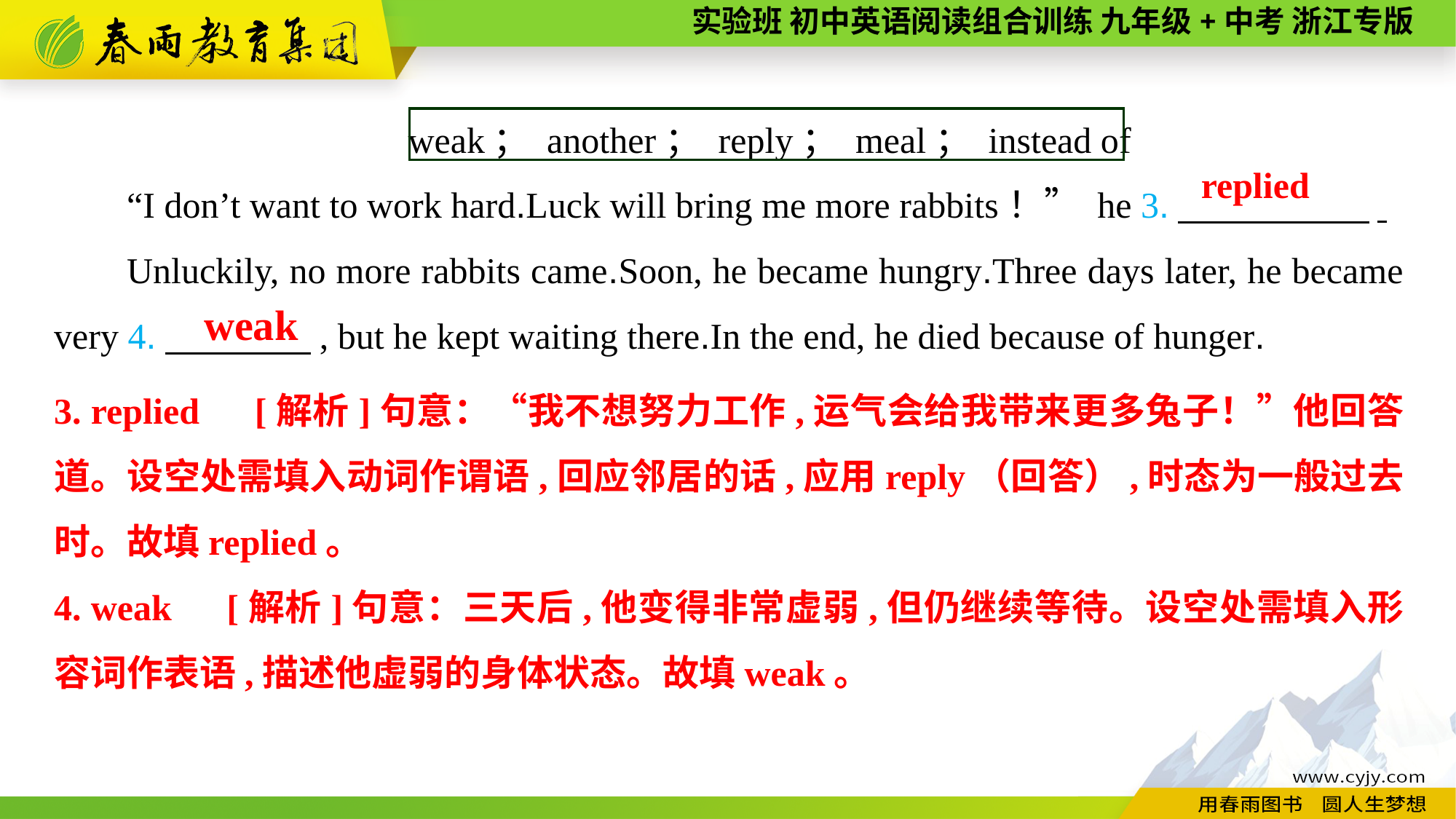

weak； another； reply； meal； instead of
“I don’t want to work hard.Luck will bring me more rabbits！” he 3.　　       　   .
Unluckily, no more rabbits came.Soon, he became hungry.Three days later, he became very 4.　　　　, but he kept waiting there.In the end, he died because of hunger.

replied
weak
3. replied　[解析]句意：“我不想努力工作,运气会给我带来更多兔子！”他回答道。设空处需填入动词作谓语,回应邻居的话,应用reply（回答）,时态为一般过去时。故填replied。
4. weak　[解析]句意：三天后,他变得非常虚弱,但仍继续等待。设空处需填入形容词作表语,描述他虚弱的身体状态。故填weak。